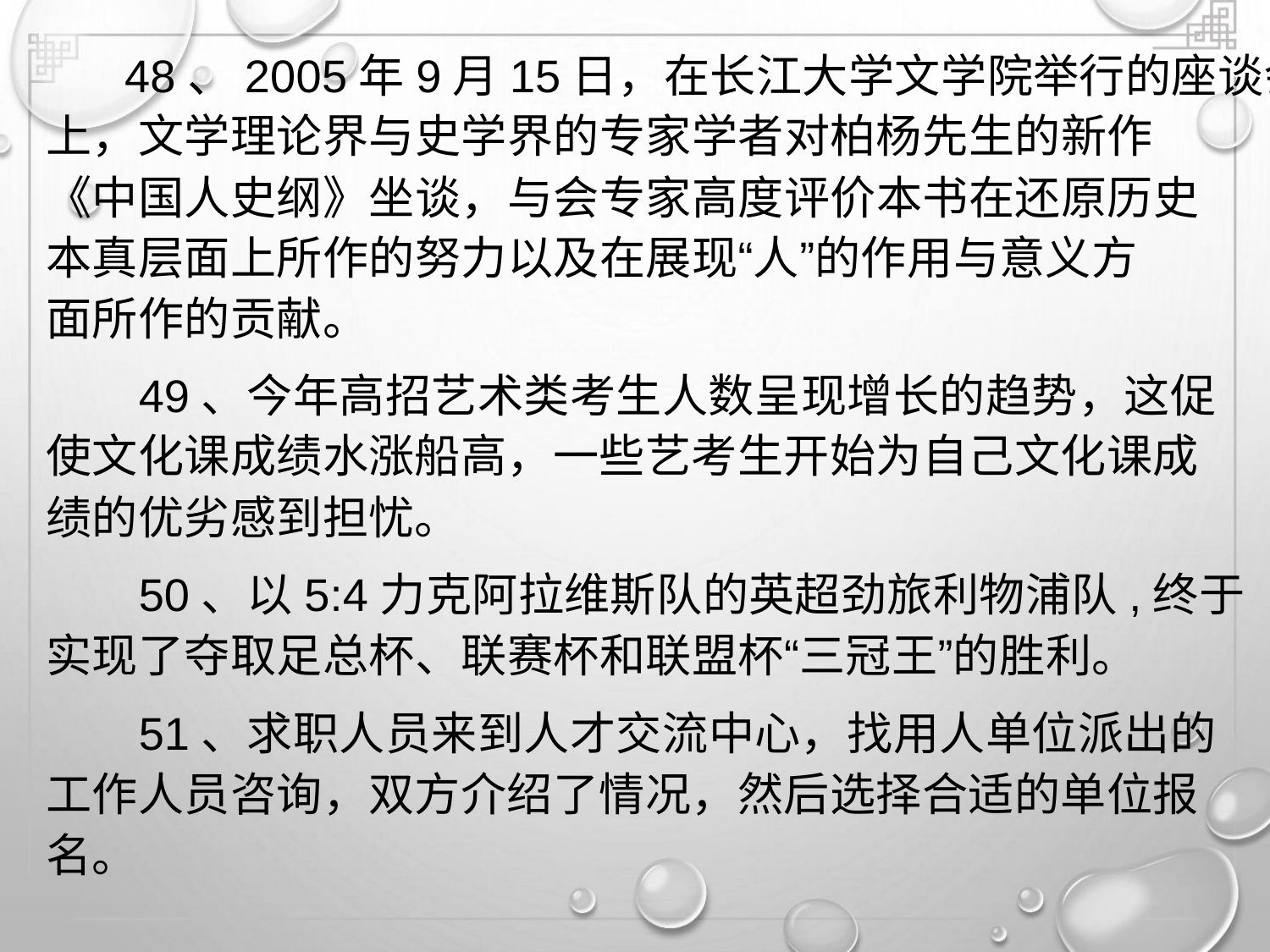

48、2005年9月15日，在长江大学文学院举行的座谈会
上，文学理论界与史学界的专家学者对柏杨先生的新作
《中国人史纲》坐谈，与会专家高度评价本书在还原历史
本真层面上所作的努力以及在展现“人”的作用与意义方
面所作的贡献。
49、今年高招艺术类考生人数呈现增长的趋势，这促
使文化课成绩水涨船高，一些艺考生开始为自己文化课成
绩的优劣感到担忧。
50、以5:4力克阿拉维斯队的英超劲旅利物浦队,终于
实现了夺取足总杯、联赛杯和联盟杯“三冠王”的胜利。
51、求职人员来到人才交流中心，找用人单位派出的
工作人员咨询，双方介绍了情况，然后选择合适的单位报
名。